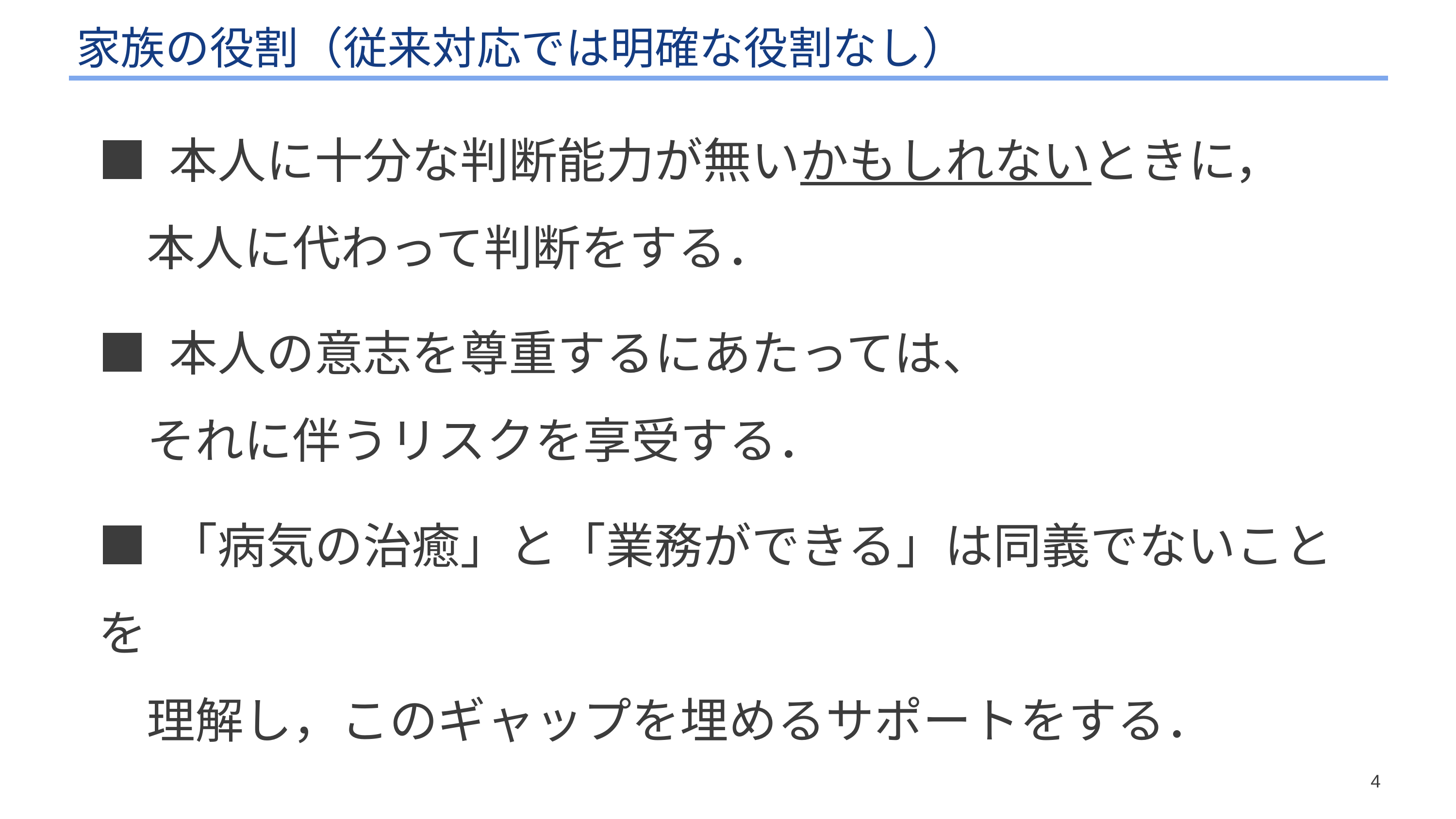

# 家族の役割（従来対応では明確な役割なし）
■ 本人に十分な判断能力が無いかもしれないときに，
　本人に代わって判断をする．
■ 本人の意志を尊重するにあたっては、
　それに伴うリスクを享受する．
■ 「病気の治癒」と「業務ができる」は同義でないことを
　理解し，このギャップを埋めるサポートをする．
4